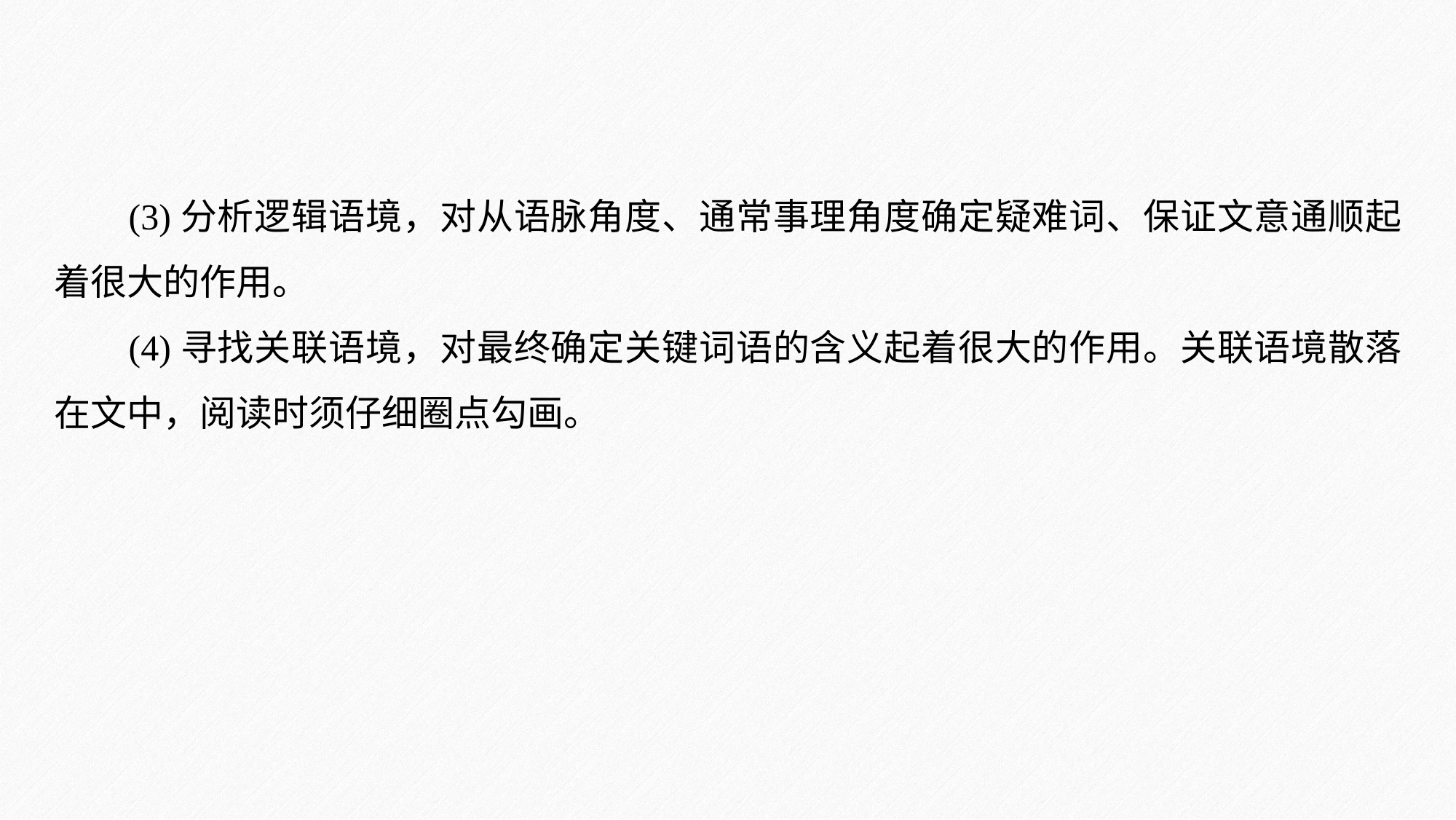

(3)分析逻辑语境，对从语脉角度、通常事理角度确定疑难词、保证文意通顺起着很大的作用。
(4)寻找关联语境，对最终确定关键词语的含义起着很大的作用。关联语境散落在文中，阅读时须仔细圈点勾画。